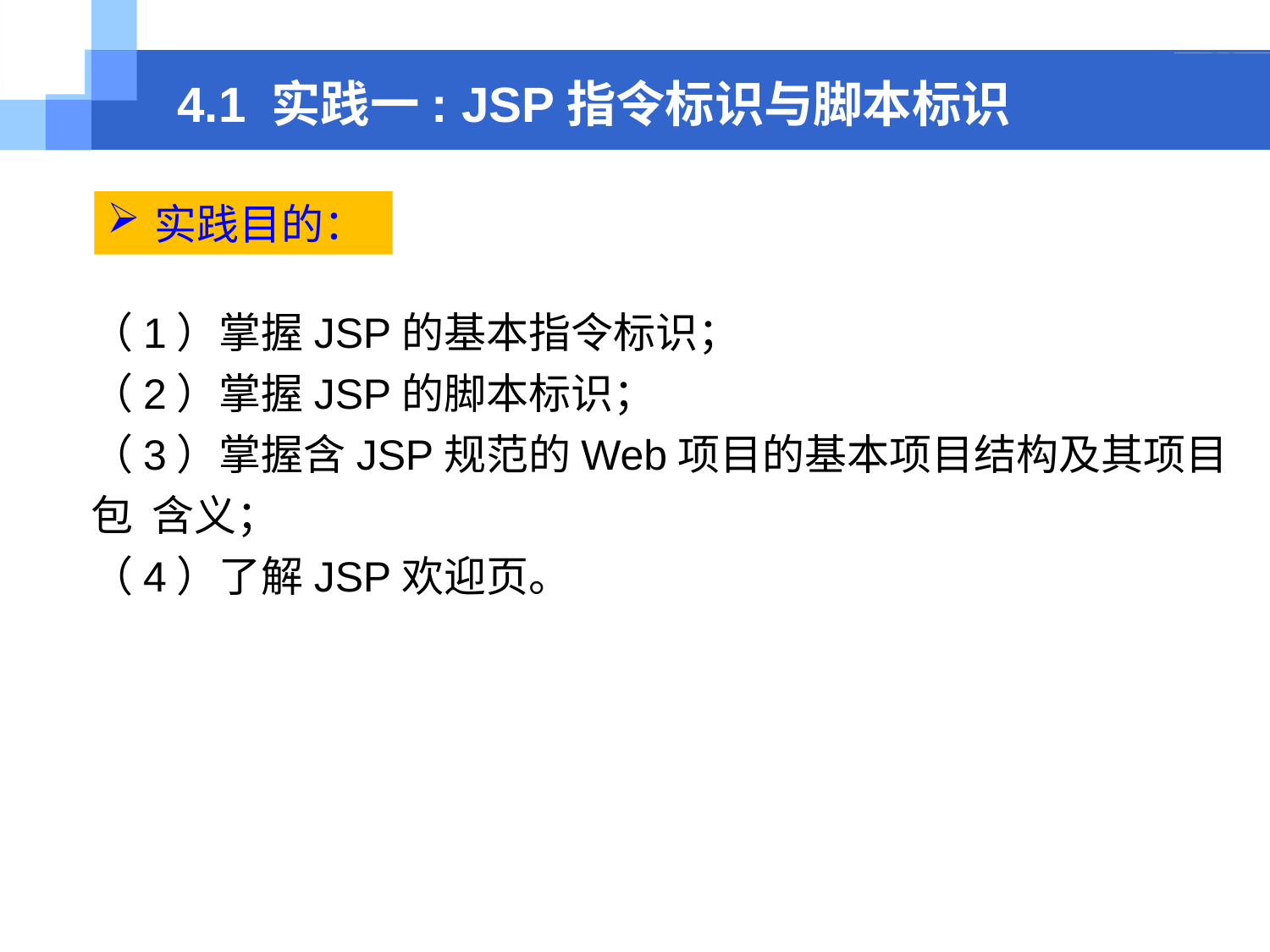

4.1 实践一: JSP指令标识与脚本标识
实践目的：
（1）掌握JSP的基本指令标识；
（2）掌握JSP的脚本标识；
（3）掌握含JSP规范的Web项目的基本项目结构及其项目包  含义；
（4）了解JSP欢迎页。